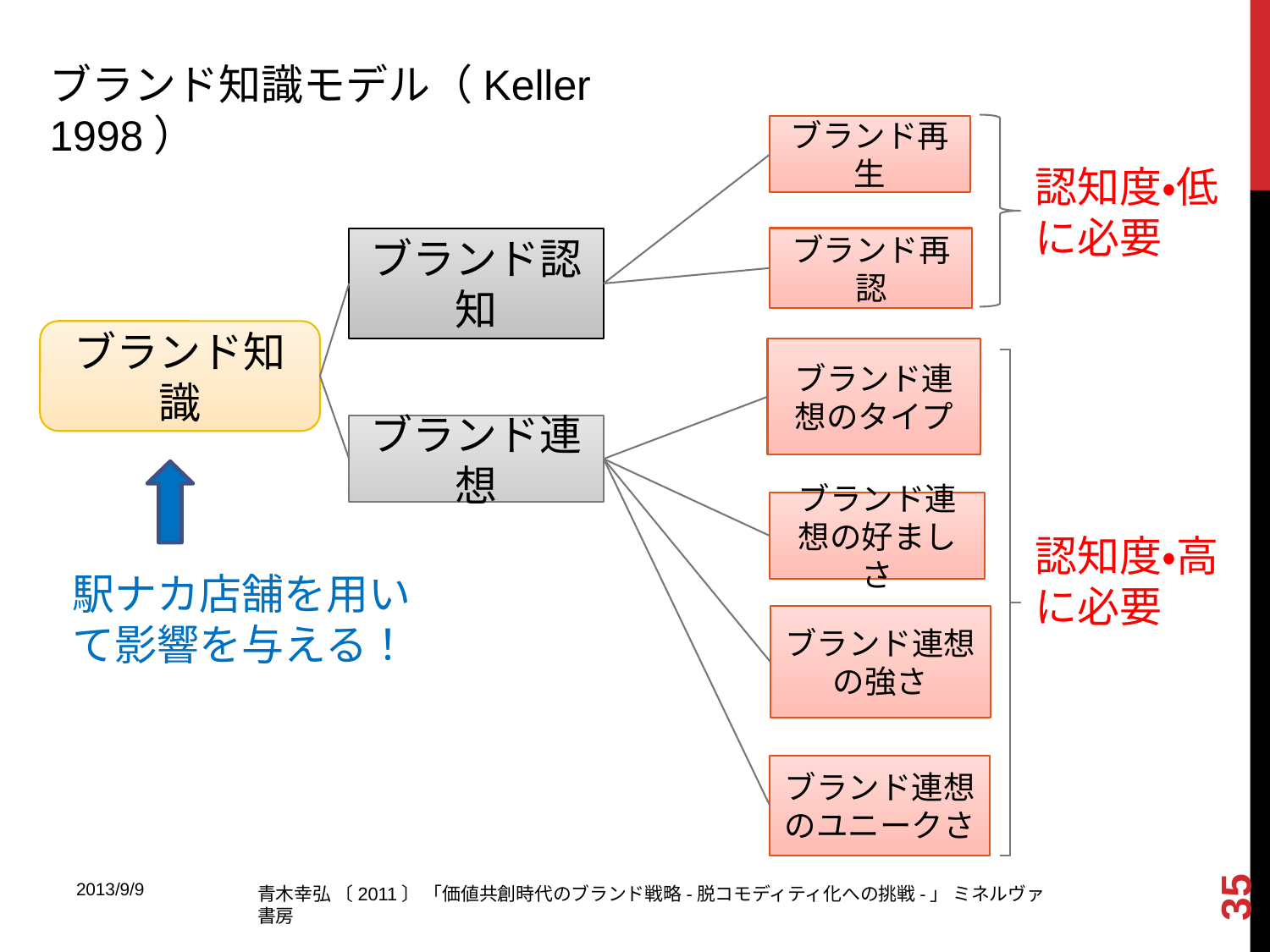

ブランド知識モデル（Keller 1998）

ブランド再生
認知度・低に必要
ブランド認知
ブランド再認
ブランド知識
ブランド連想のタイプ

ブランド連想

ブランド連想の好ましさ
認知度・高に必要
駅ナカ店舗を用いて影響を与える！
ブランド連想の強さ
ブランド連想のユニークさ
35
2013/9/9
青木幸弘 〔2011〕 「価値共創時代のブランド戦略-脱コモディティ化への挑戦-」 ミネルヴァ書房